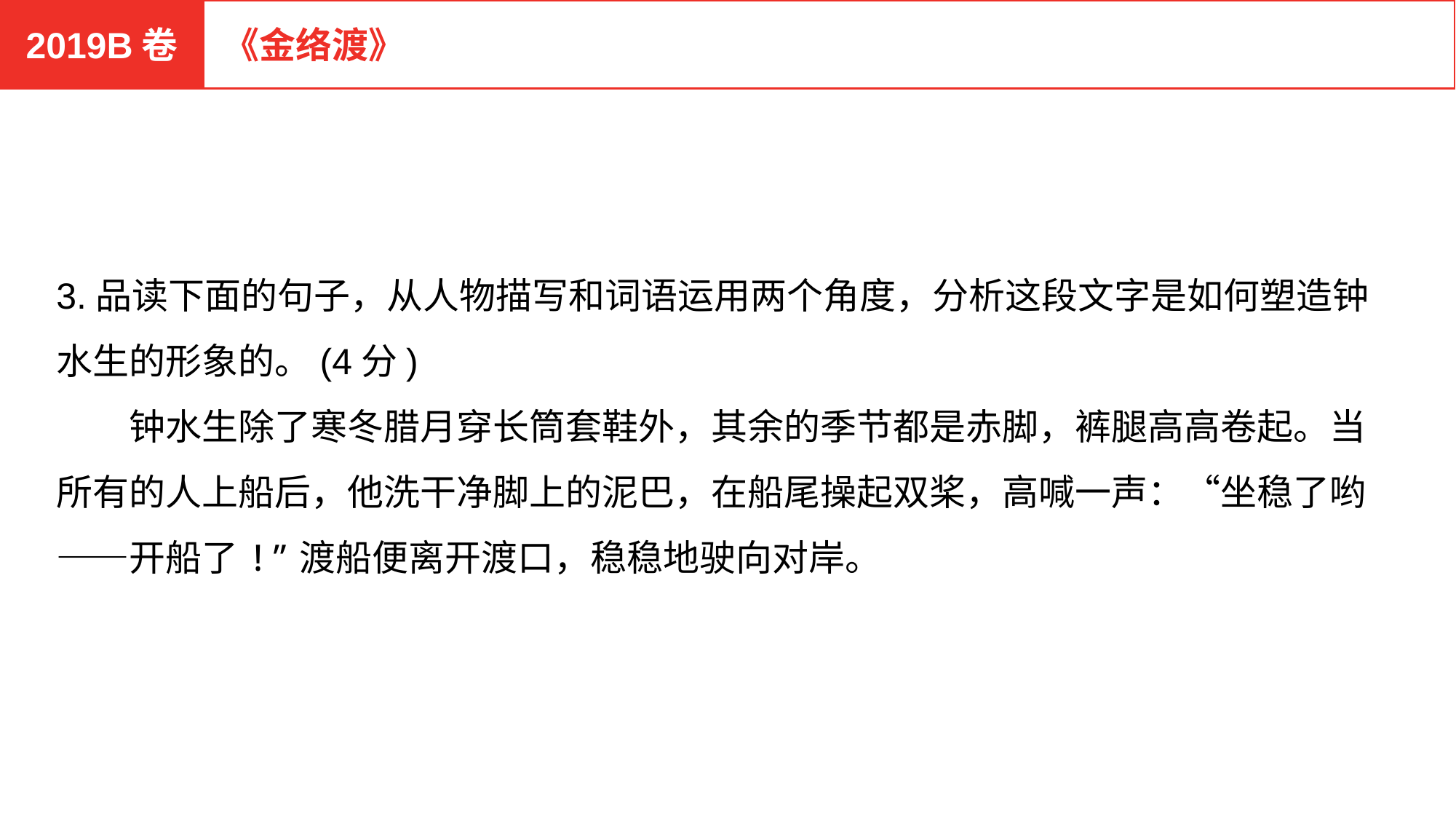

2019B卷
《金络渡》
3.品读下面的句子，从人物描写和词语运用两个角度，分析这段文字是如何塑造钟水生的形象的。(4分)
　　钟水生除了寒冬腊月穿长筒套鞋外，其余的季节都是赤脚，裤腿高高卷起。当所有的人上船后，他洗干净脚上的泥巴，在船尾操起双桨，高喊一声：“坐稳了哟——开船了!”渡船便离开渡口，稳稳地驶向对岸。